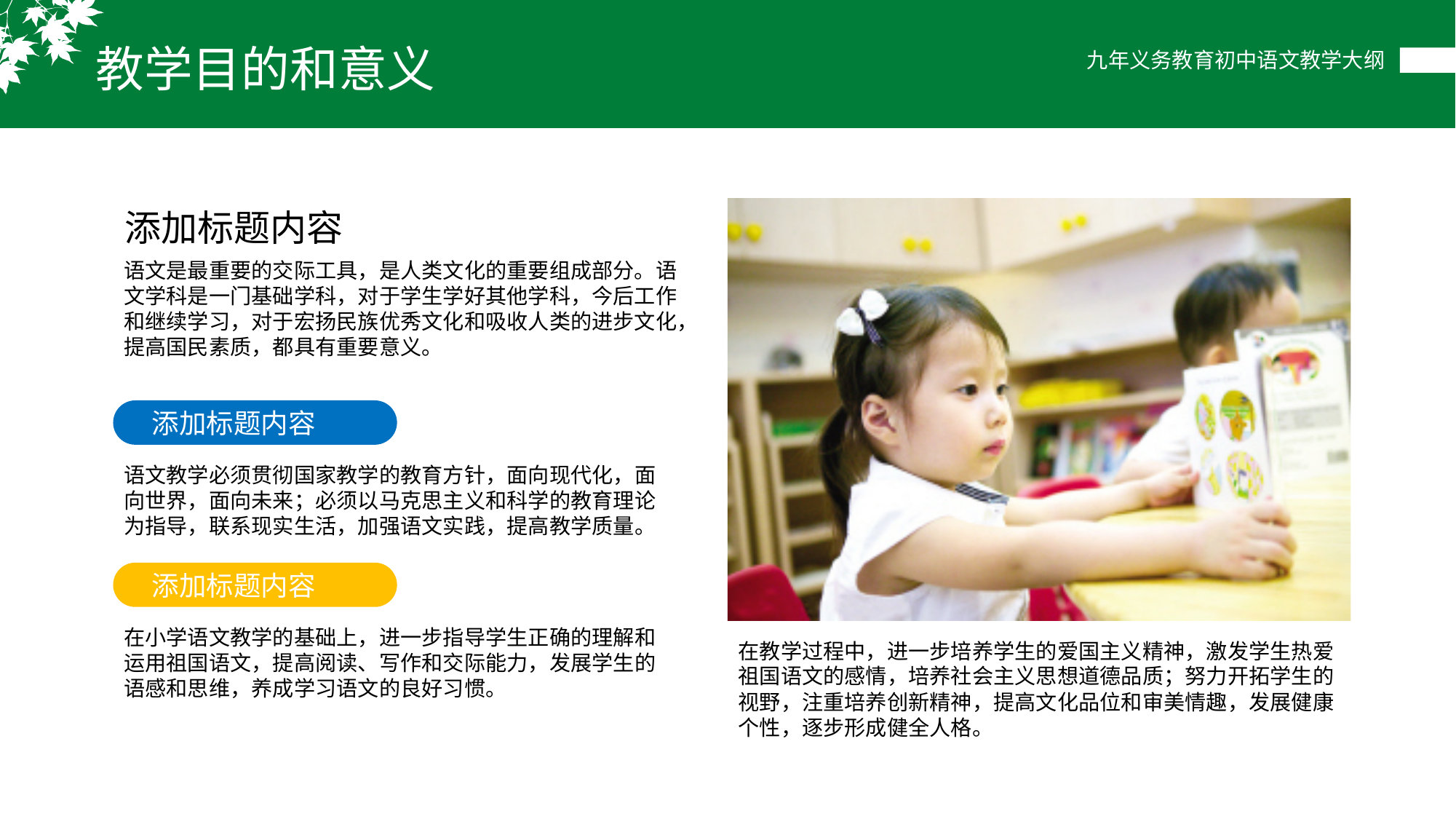

教学目的和意义

添加标题内容
语文是最重要的交际工具，是人类文化的重要组成部分。语文学科是一门基础学科，对于学生学好其他学科，今后工作和继续学习，对于宏扬民族优秀文化和吸收人类的进步文化，提高国民素质，都具有重要意义。
添加标题内容
语文教学必须贯彻国家教学的教育方针，面向现代化，面向世界，面向未来；必须以马克思主义和科学的教育理论为指导，联系现实生活，加强语文实践，提高教学质量。
添加标题内容
在小学语文教学的基础上，进一步指导学生正确的理解和运用祖国语文，提高阅读、写作和交际能力，发展学生的语感和思维，养成学习语文的良好习惯。
在教学过程中，进一步培养学生的爱国主义精神，激发学生热爱祖国语文的感情，培养社会主义思想道德品质；努力开拓学生的视野，注重培养创新精神，提高文化品位和审美情趣，发展健康个性，逐步形成健全人格。
。